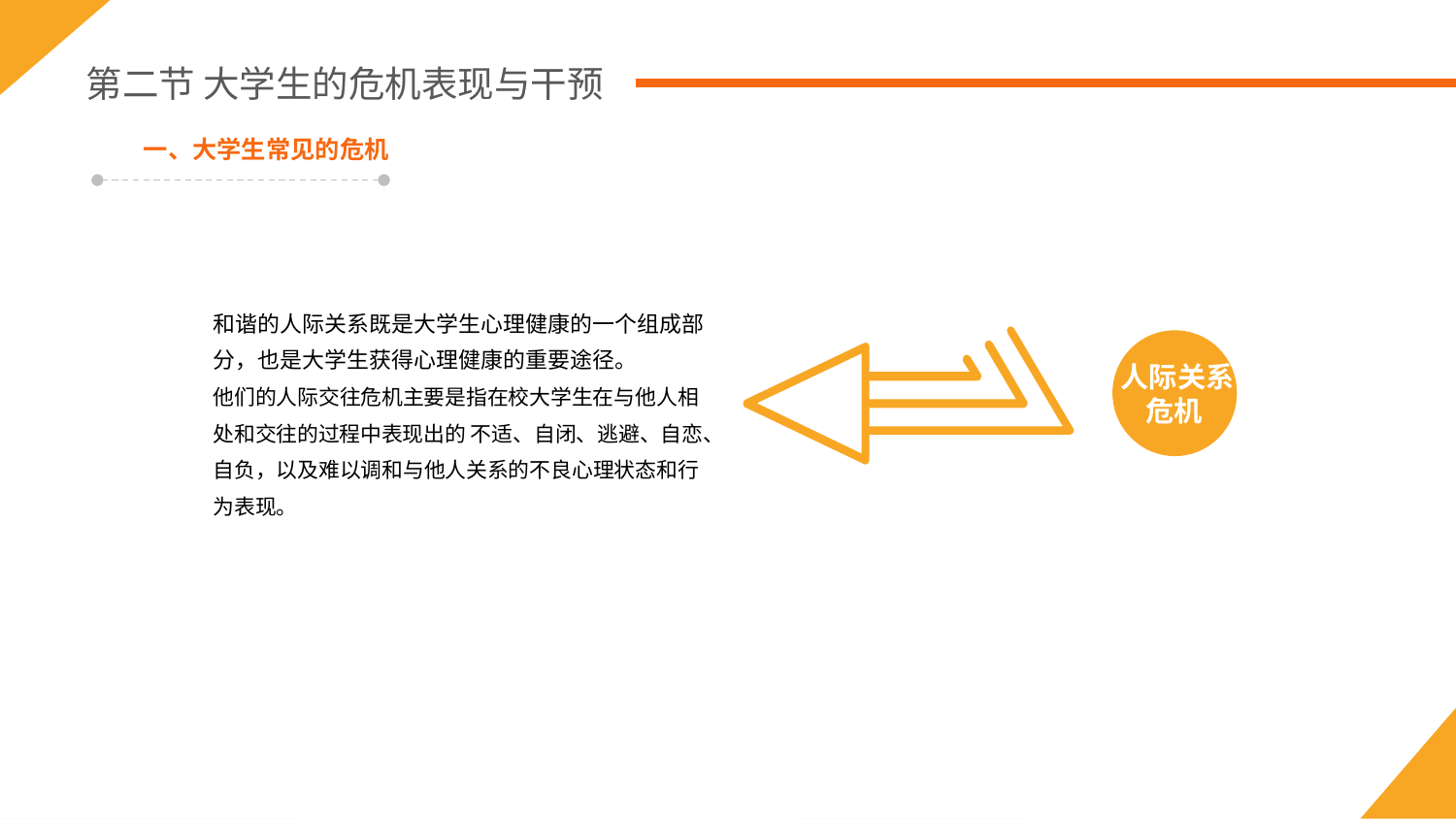

第二节 大学生的危机表现与干预
一、大学生常见的危机
和谐的人际关系既是大学生心理健康的一个组成部分，也是大学生获得心理健康的重要途径。
他们的人际交往危机主要是指在校大学生在与他人相处和交往的过程中表现出的 不适、自闭、逃避、自恋、自负，以及难以调和与他人关系的不良心理状态和行为表现。
人际关系
危机